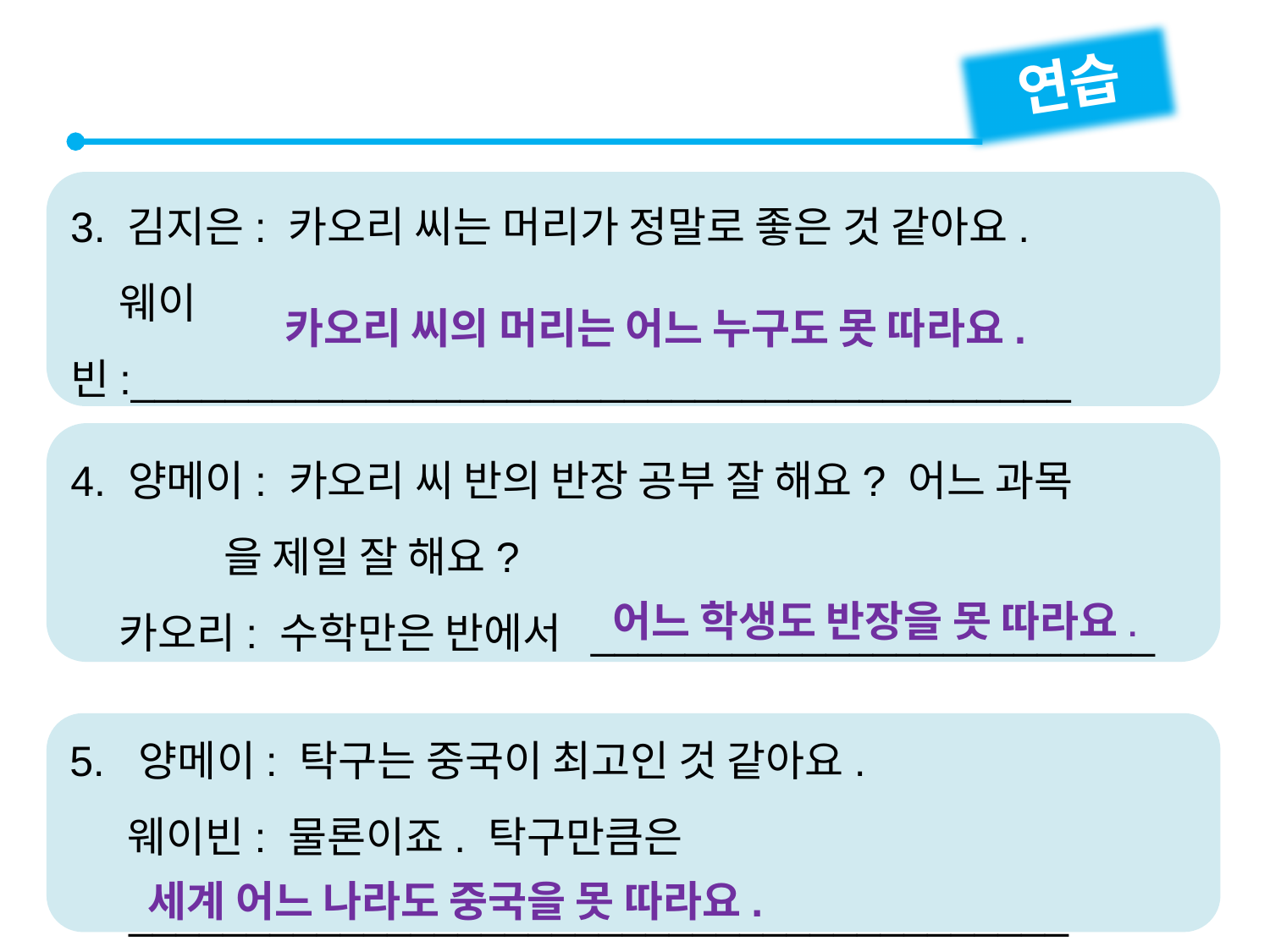

연습
3. 김지은: 카오리 씨는 머리가 정말로 좋은 것 같아요.
    웨이빈:________________________________________
카오리 씨의 머리는 어느 누구도 못 따라요.
4. 양메이: 카오리 씨 반의 반장 공부 잘 해요? 어느 과목
               을 제일 잘 해요?
    카오리: 수학만은 반에서  ________________________
어느 학생도 반장을 못 따라요.
5.  양메이: 탁구는 중국이 최고인 것 같아요.
     웨이빈: 물론이죠. 탁구만큼은
     ________________________________________
세계 어느 나라도 중국을 못 따라요.